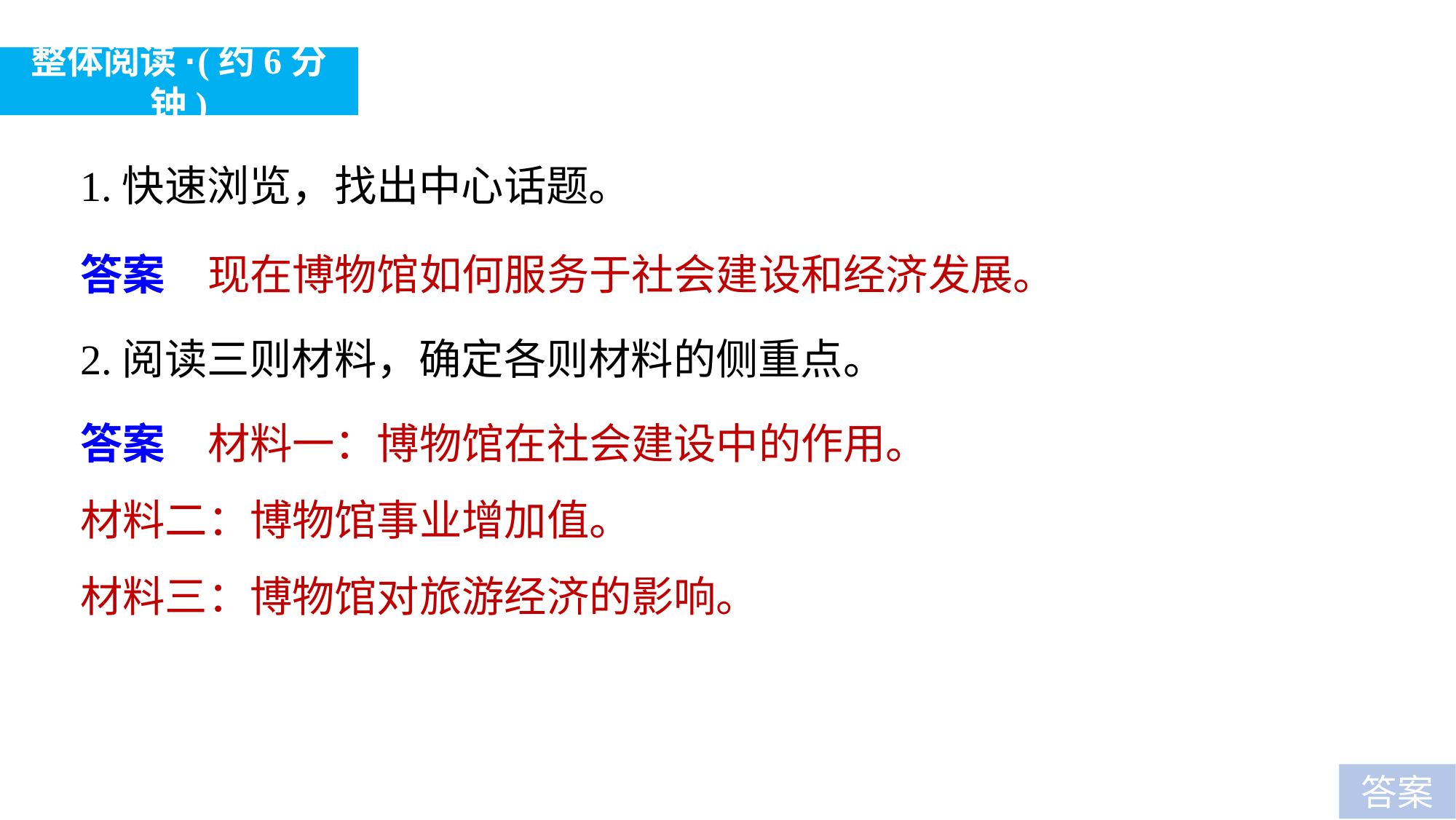

整体阅读·(约6分钟)
1.快速浏览，找出中心话题。
答案　现在博物馆如何服务于社会建设和经济发展。
2.阅读三则材料，确定各则材料的侧重点。
答案　材料一：博物馆在社会建设中的作用。
材料二：博物馆事业增加值。
材料三：博物馆对旅游经济的影响。
答案